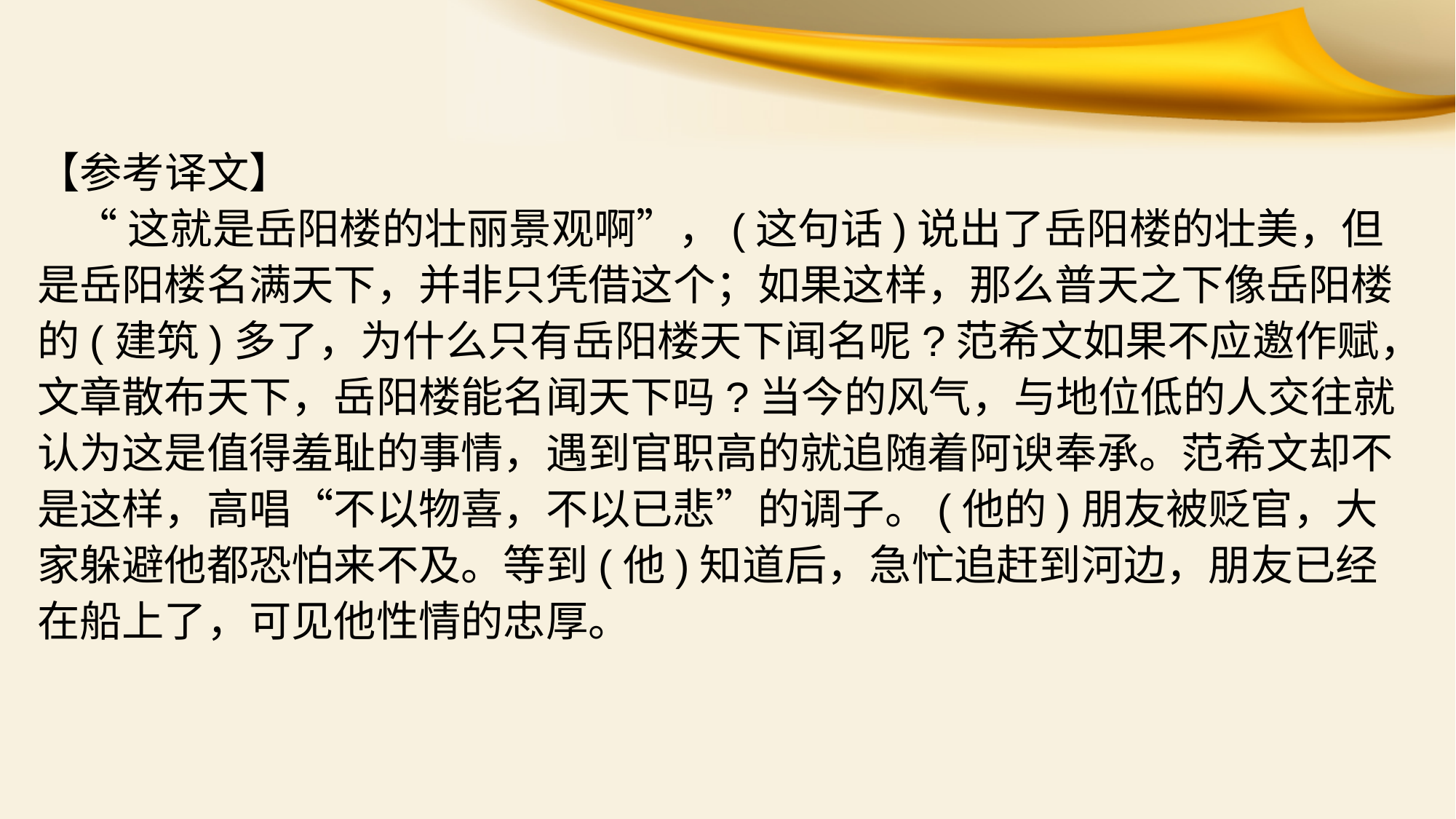

【参考译文】
    “这就是岳阳楼的壮丽景观啊”，(这句话)说出了岳阳楼的壮美，但是岳阳楼名满天下，并非只凭借这个；如果这样，那么普天之下像岳阳楼的(建筑)多了，为什么只有岳阳楼天下闻名呢?范希文如果不应邀作赋，文章散布天下，岳阳楼能名闻天下吗?当今的风气，与地位低的人交往就认为这是值得羞耻的事情，遇到官职高的就追随着阿谀奉承。范希文却不是这样，高唱“不以物喜，不以已悲”的调子。(他的)朋友被贬官，大家躲避他都恐怕来不及。等到(他)知道后，急忙追赶到河边，朋友已经在船上了，可见他性情的忠厚。